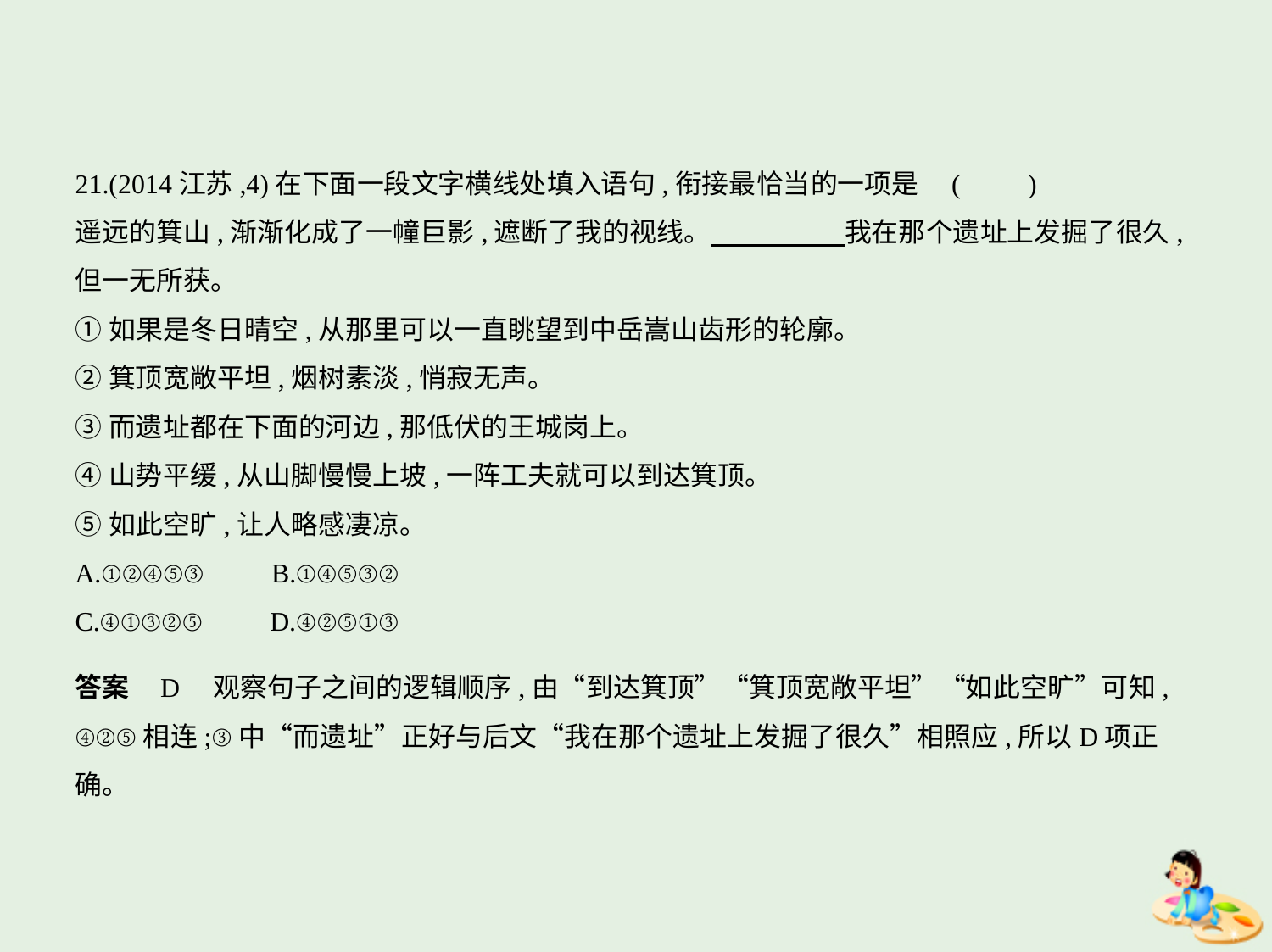

21.(2014江苏,4)在下面一段文字横线处填入语句,衔接最恰当的一项是 (　　)
遥远的箕山,渐渐化成了一幢巨影,遮断了我的视线。　　　　    我在那个遗址上发掘了很久,
但一无所获。
①如果是冬日晴空,从那里可以一直眺望到中岳嵩山齿形的轮廓。
②箕顶宽敞平坦,烟树素淡,悄寂无声。
③而遗址都在下面的河边,那低伏的王城岗上。
④山势平缓,从山脚慢慢上坡,一阵工夫就可以到达箕顶。
⑤如此空旷,让人略感凄凉。
A.①②④⑤③　　B.①④⑤③②
C.④①③②⑤　　D.④②⑤①③
答案    D    观察句子之间的逻辑顺序,由“到达箕顶”“箕顶宽敞平坦”“如此空旷”可知,
④②⑤相连;③中“而遗址”正好与后文“我在那个遗址上发掘了很久”相照应,所以D项正确。